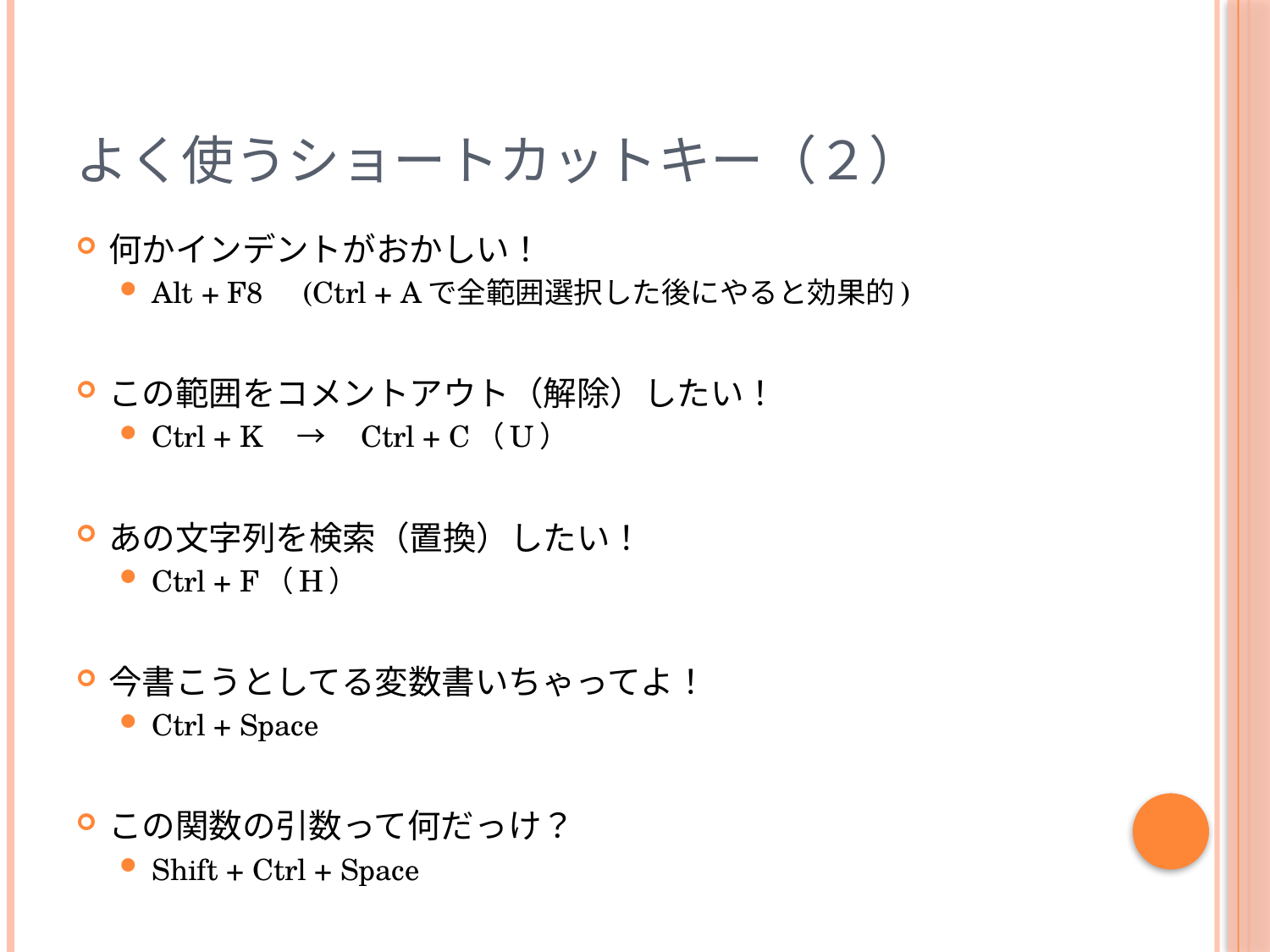

# よく使うショートカットキー（２）
何かインデントがおかしい！
Alt + F8　(Ctrl + Aで全範囲選択した後にやると効果的)

この範囲をコメントアウト（解除）したい！
Ctrl + K　→　Ctrl + C（U）

あの文字列を検索（置換）したい！
Ctrl + F（H）

今書こうとしてる変数書いちゃってよ！
Ctrl + Space

この関数の引数って何だっけ？
Shift + Ctrl + Space